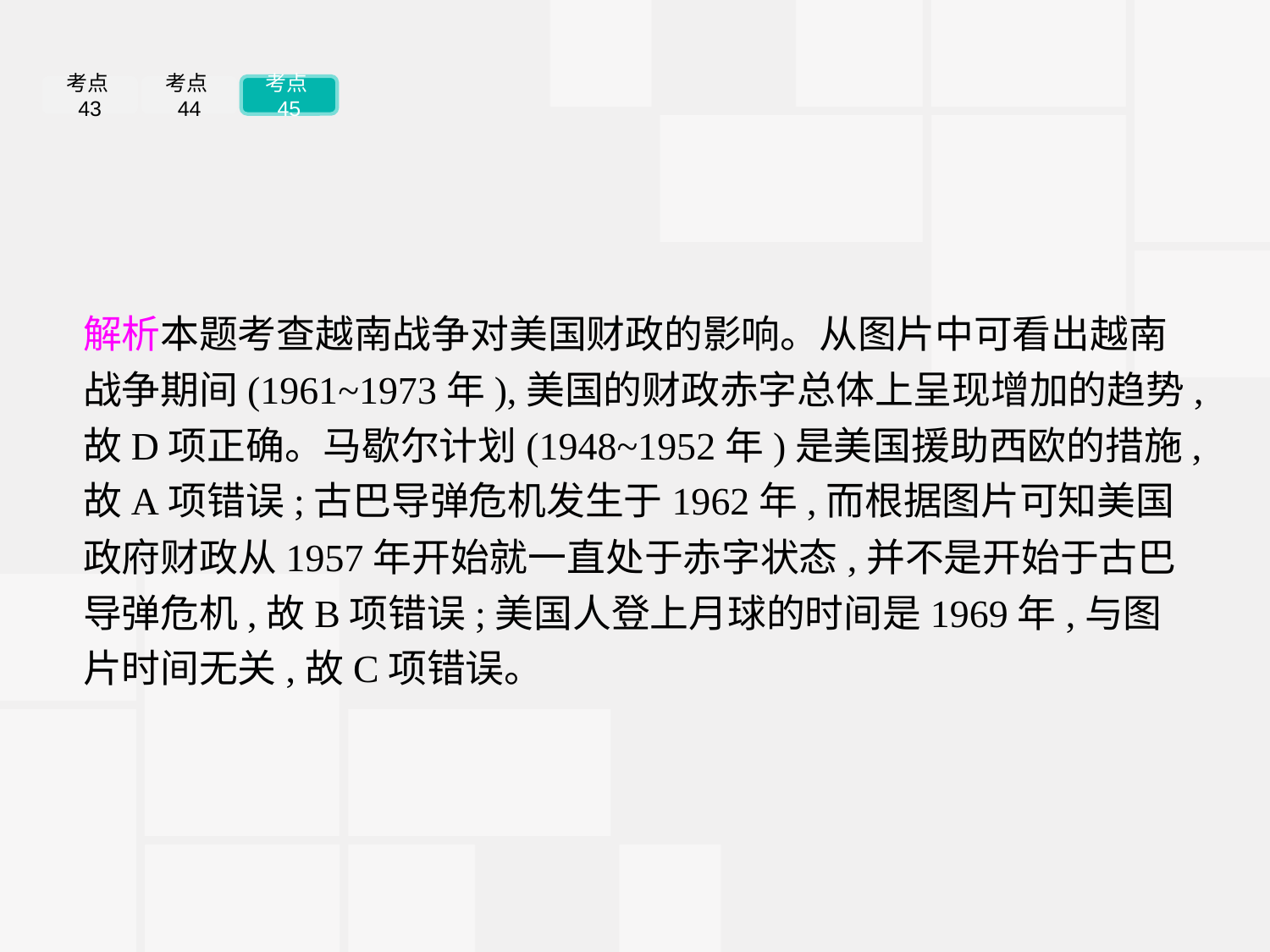

考点43
考点44
考点45
解析本题考查越南战争对美国财政的影响。从图片中可看出越南战争期间(1961~1973年),美国的财政赤字总体上呈现增加的趋势,故D项正确。马歇尔计划(1948~1952年)是美国援助西欧的措施,故A项错误;古巴导弹危机发生于1962年,而根据图片可知美国政府财政从1957年开始就一直处于赤字状态,并不是开始于古巴导弹危机,故B项错误;美国人登上月球的时间是1969年,与图片时间无关,故C项错误。